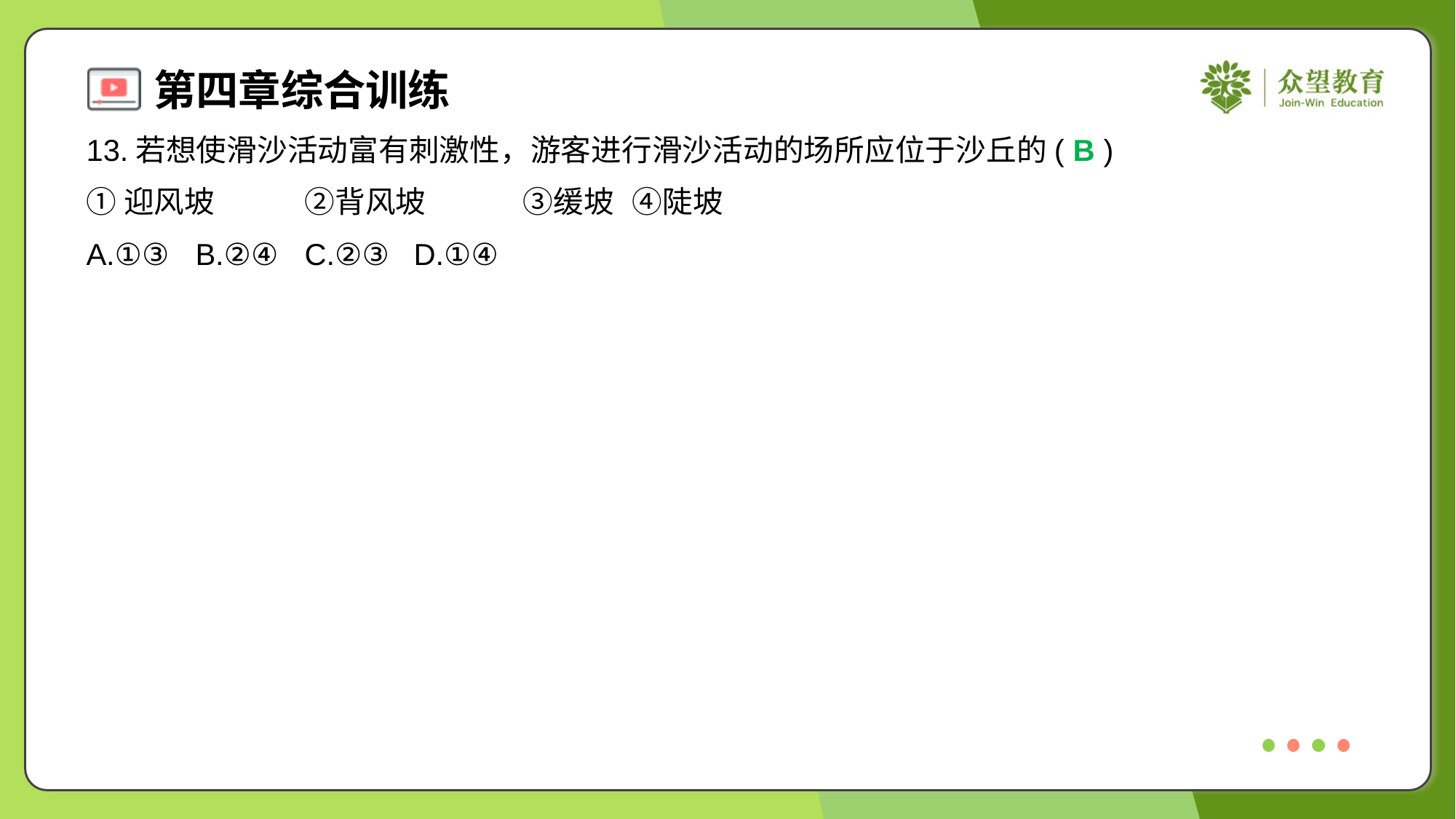

13.若想使滑沙活动富有刺激性，游客进行滑沙活动的场所应位于沙丘的(     )
B
①迎风坡	②背风坡	③缓坡	④陡坡
A.①③	B.②④	C.②③	D.①④